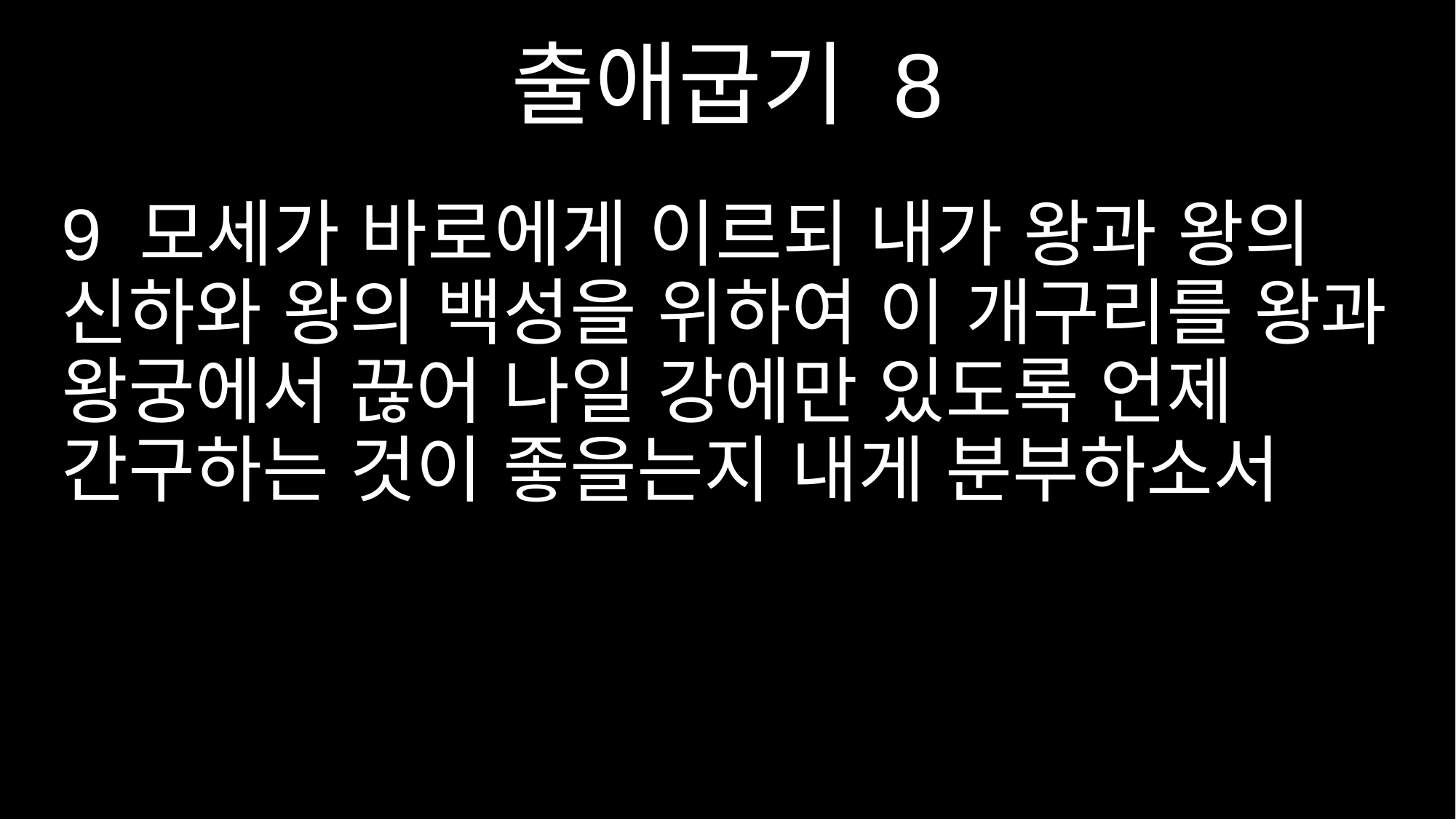

출애굽기 8
9 모세가 바로에게 이르되 내가 왕과 왕의 신하와 왕의 백성을 위하여 이 개구리를 왕과 왕궁에서 끊어 나일 강에만 있도록 언제 간구하는 것이 좋을는지 내게 분부하소서